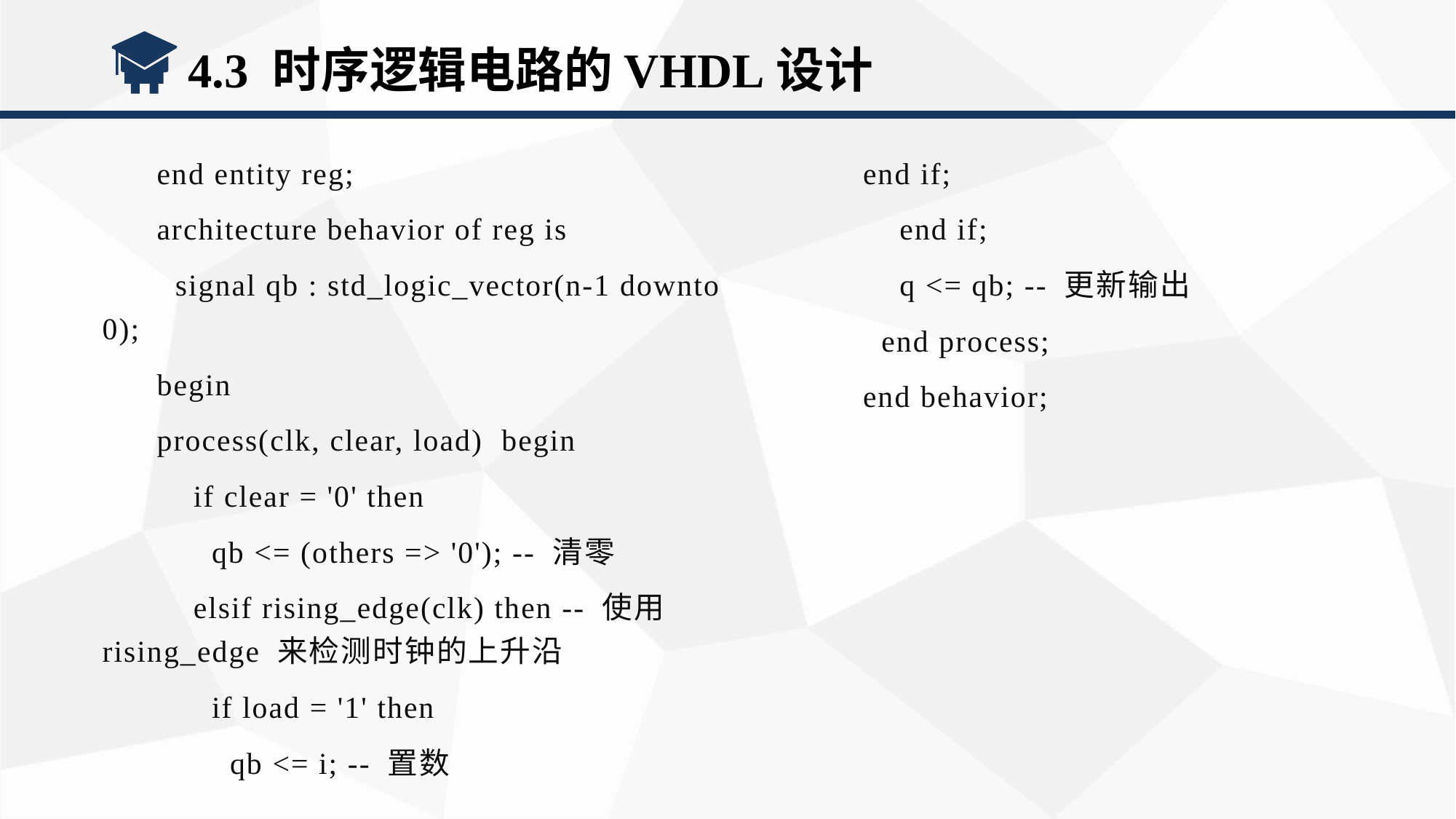

4.3 时序逻辑电路的VHDL设计

end entity reg;
architecture behavior of reg is
  signal qb : std_logic_vector(n-1 downto 0);
begin
process(clk, clear, load)  begin
    if clear = '0' then
      qb <= (others => '0'); -- 清零
    elsif rising_edge(clk) then -- 使用 rising_edge 来检测时钟的上升沿
      if load = '1' then
        qb <= i; -- 置数

end if;
    end if;
    q <= qb; -- 更新输出
  end process;
end behavior;